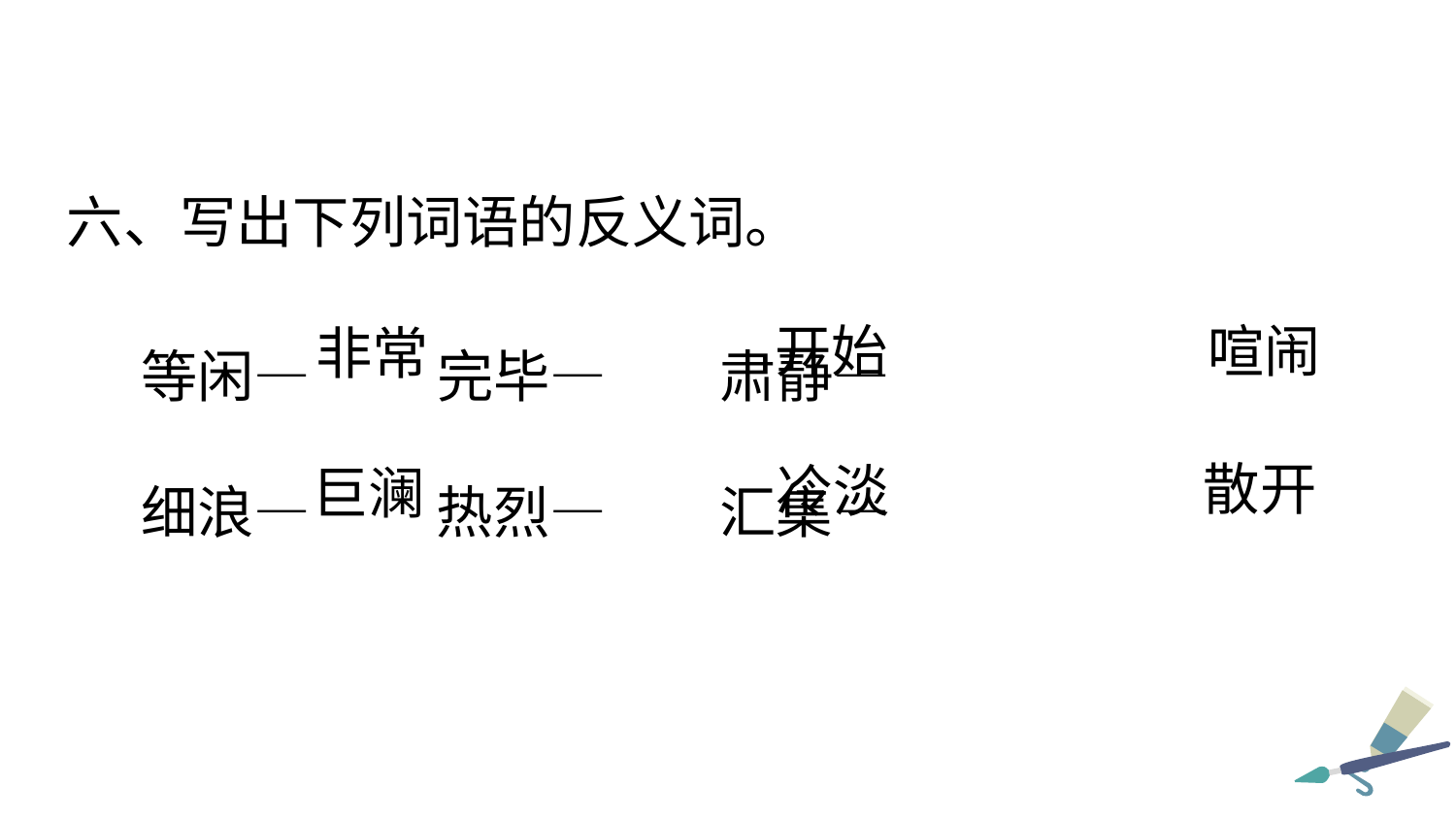

六、写出下列词语的反义词。
等闲—          完毕—         肃静—
细浪—          热烈—         汇集—
开始
喧闹
非常
散开
冷淡
巨澜